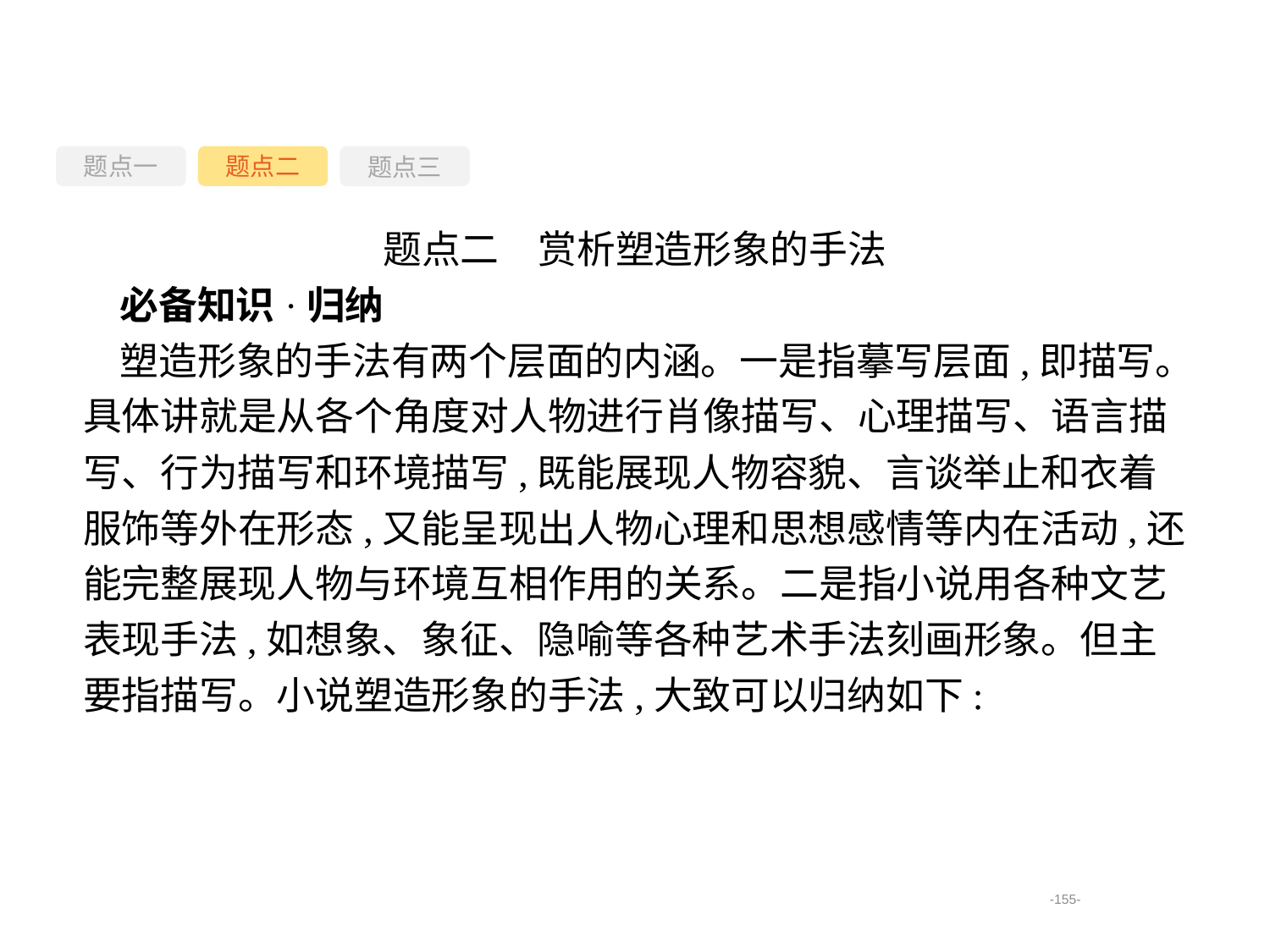

题点一
题点三
题点二
题点二　赏析塑造形象的手法
必备知识·归纳
塑造形象的手法有两个层面的内涵。一是指摹写层面,即描写。具体讲就是从各个角度对人物进行肖像描写、心理描写、语言描写、行为描写和环境描写,既能展现人物容貌、言谈举止和衣着服饰等外在形态,又能呈现出人物心理和思想感情等内在活动,还能完整展现人物与环境互相作用的关系。二是指小说用各种文艺表现手法,如想象、象征、隐喻等各种艺术手法刻画形象。但主要指描写。小说塑造形象的手法,大致可以归纳如下:
-155-